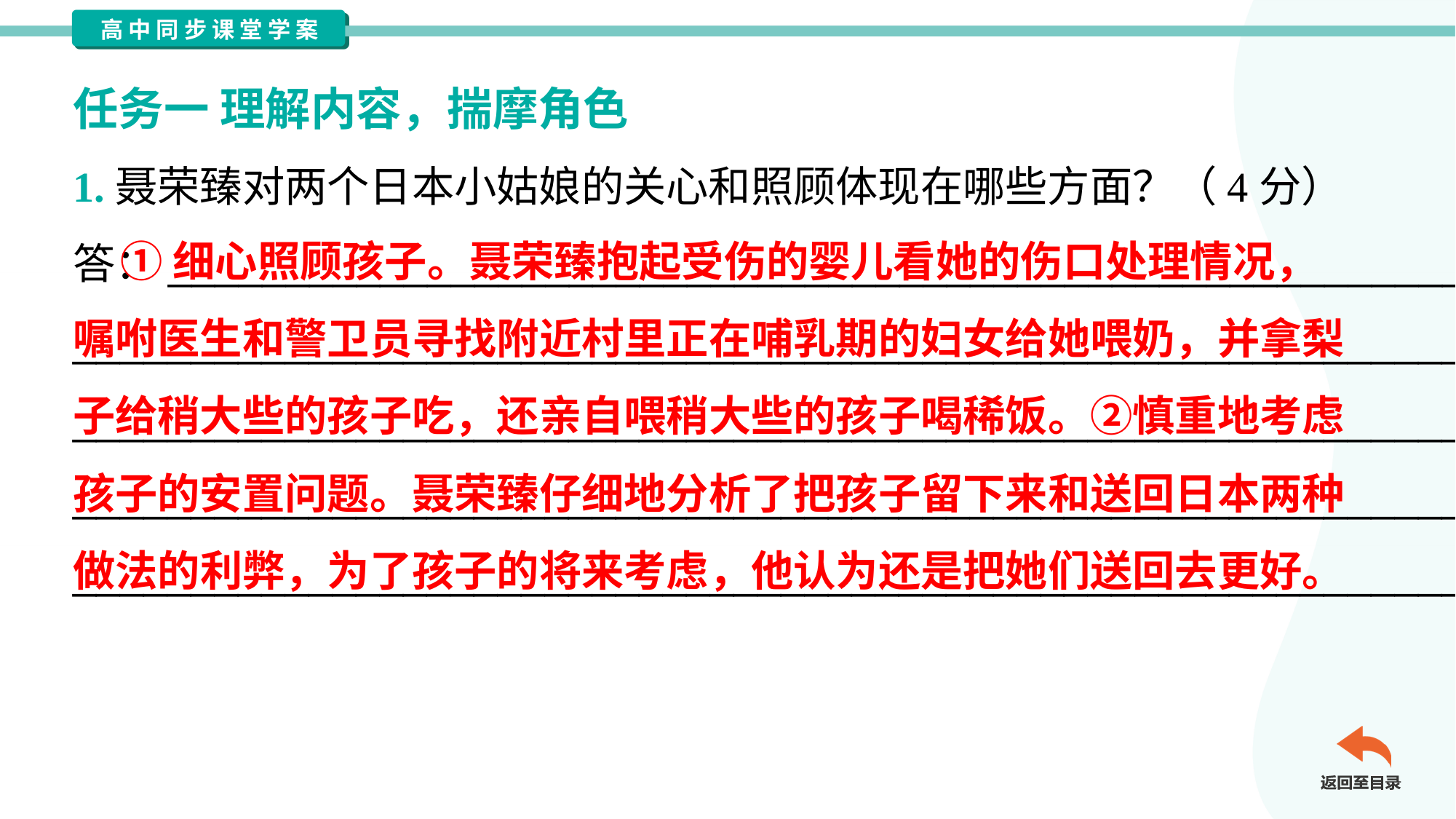

任务一 理解内容，揣摩角色
1.聂荣臻对两个日本小姑娘的关心和照顾体现在哪些方面？（4分）
答：_________________________________________________________
_____________________________________________________________
_____________________________________________________________
_____________________________________________________________
_____________________________________________________________
     ①细心照顾孩子。聂荣臻抱起受伤的婴儿看她的伤口处理情况，
嘱咐医生和警卫员寻找附近村里正在哺乳期的妇女给她喂奶，并拿梨
子给稍大些的孩子吃，还亲自喂稍大些的孩子喝稀饭。②慎重地考虑
孩子的安置问题。聂荣臻仔细地分析了把孩子留下来和送回日本两种
做法的利弊，为了孩子的将来考虑，他认为还是把她们送回去更好。